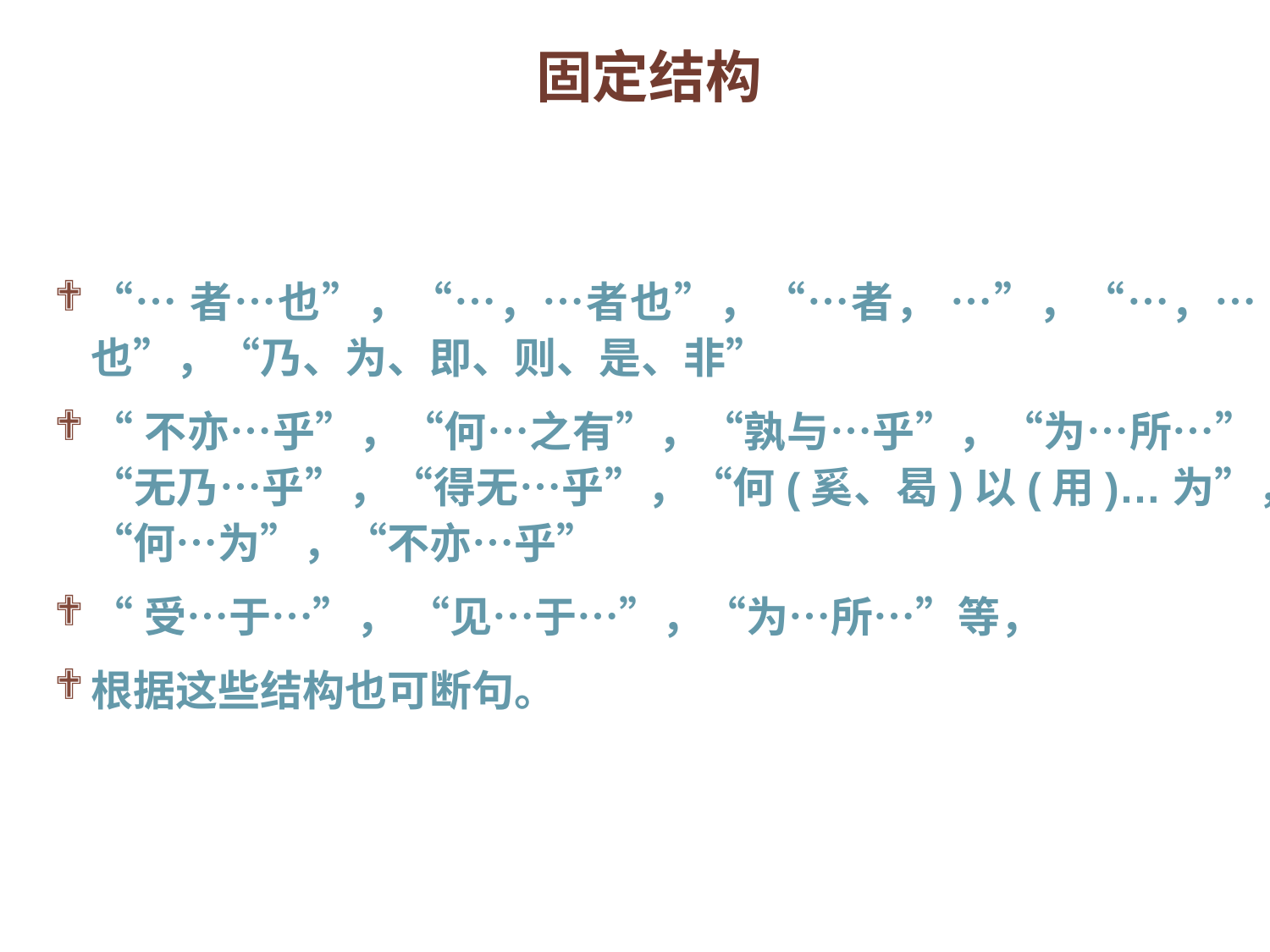

# 固定结构
“…者…也”，“…，…者也”，“…者， …”，“…，…也”，“乃、为、即、则、是、非”
“不亦…乎”，“何…之有”，“孰与…乎”，“为…所…” “无乃…乎”，“得无…乎”，“何(奚、曷)以(用)…为”，“何…为”，“不亦…乎”
“受…于…”， “见…于…”，“为…所…”等，
根据这些结构也可断句。

